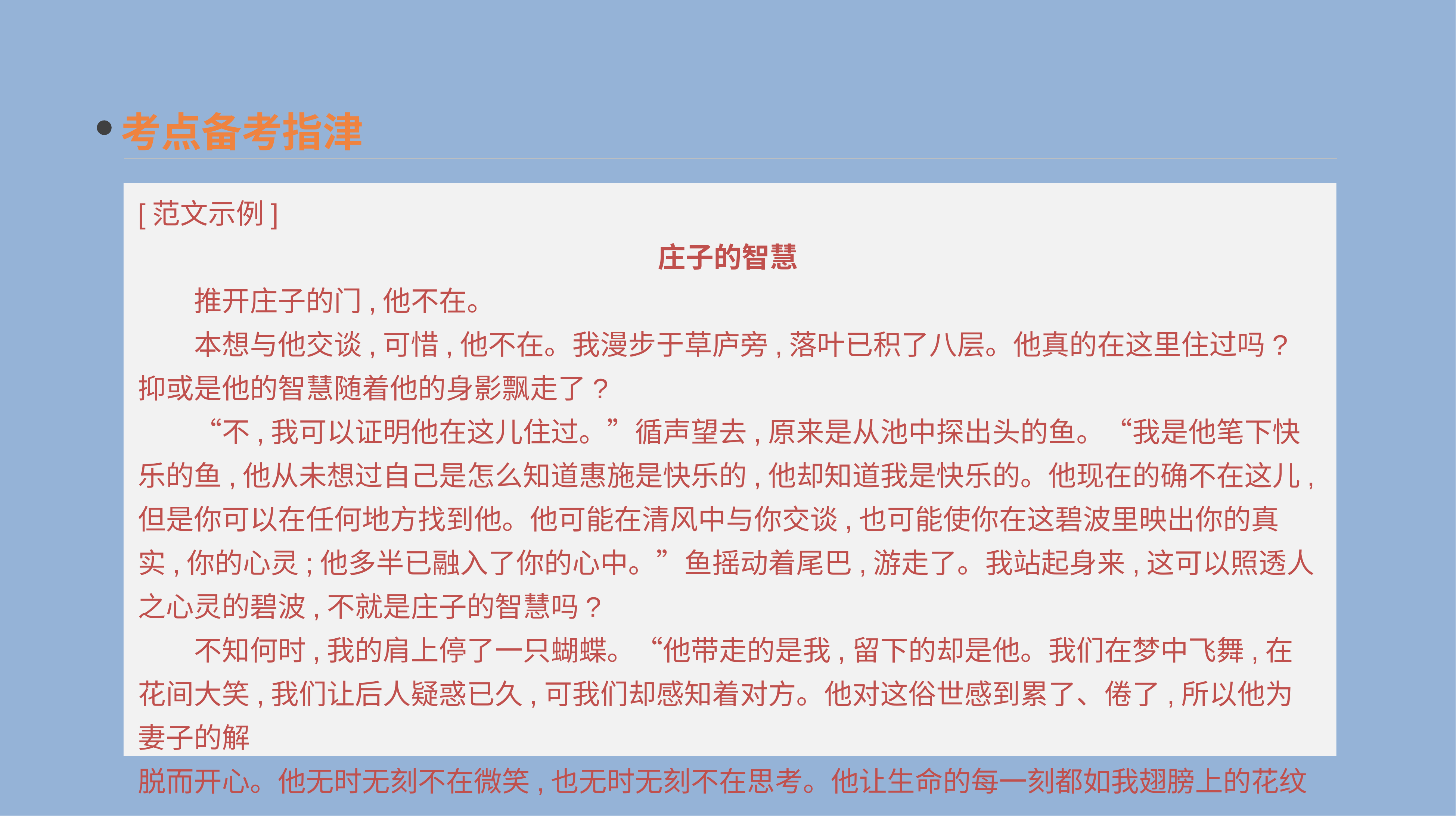

考点备考指津

[范文示例]
庄子的智慧
　　推开庄子的门,他不在。
　　本想与他交谈,可惜,他不在。我漫步于草庐旁,落叶已积了八层。他真的在这里住过吗?抑或是他的智慧随着他的身影飘走了?
　　“不,我可以证明他在这儿住过。”循声望去,原来是从池中探出头的鱼。“我是他笔下快乐的鱼,他从未想过自己是怎么知道惠施是快乐的,他却知道我是快乐的。他现在的确不在这儿,但是你可以在任何地方找到他。他可能在清风中与你交谈,也可能使你在这碧波里映出你的真实,你的心灵;他多半已融入了你的心中。”鱼摇动着尾巴,游走了。我站起身来,这可以照透人之心灵的碧波,不就是庄子的智慧吗?
　　不知何时,我的肩上停了一只蝴蝶。“他带走的是我,留下的却是他。我们在梦中飞舞,在花间大笑,我们让后人疑惑已久,可我们却感知着对方。他对这俗世感到累了、倦了,所以他为妻子的解
脱而开心。他无时无刻不在微笑,也无时无刻不在思考。他让生命的每一刻都如我翅膀上的花纹